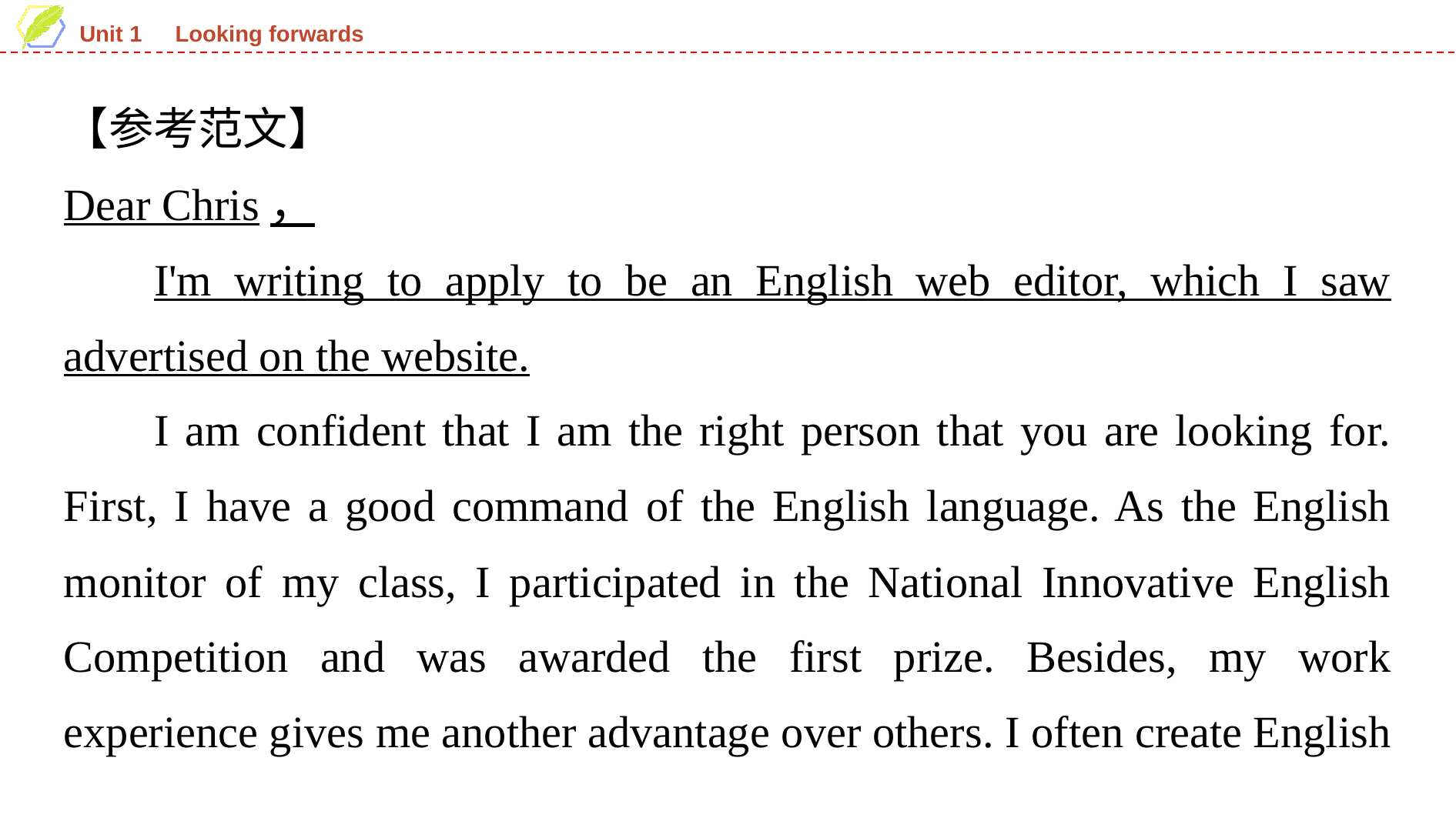

【参考范文】
Dear Chris，
I'm writing to apply to be an English web editor, which I saw advertised on the website.
I am confident that I am the right person that you are looking for. First, I have a good command of the English language. As the English monitor of my class, I participated in the National Innovative English Competition and was awarded the first prize. Besides, my work experience gives me another advantage over others. I often create English